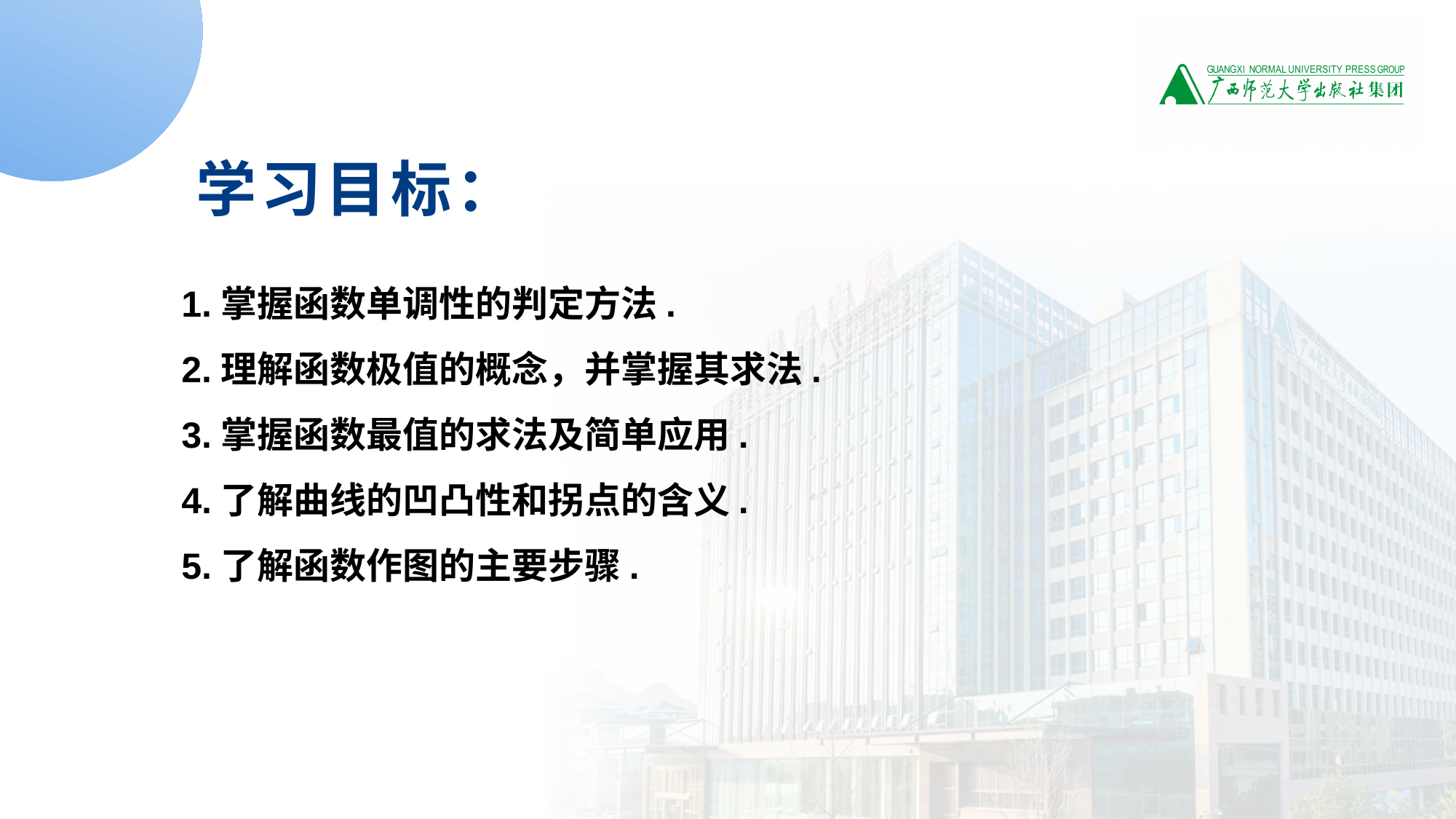

学习目标：
1.掌握函数单调性的判定方法.
2.理解函数极值的概念，并掌握其求法.
3.掌握函数最值的求法及简单应用.
4.了解曲线的凹凸性和拐点的含义.
5.了解函数作图的主要步骤.